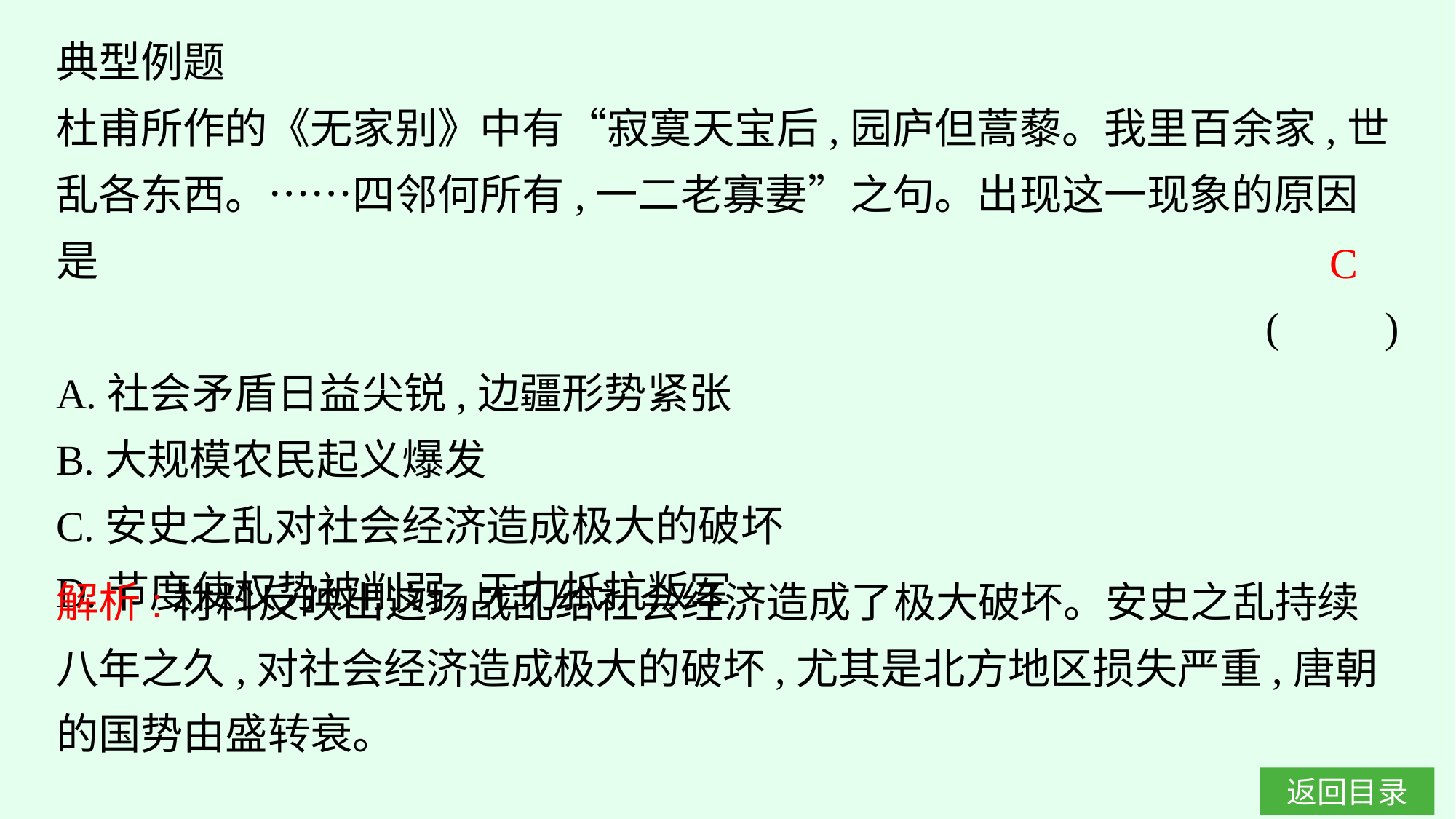

典型例题
杜甫所作的《无家别》中有“寂寞天宝后,园庐但蒿藜。我里百余家,世乱各东西。……四邻何所有,一二老寡妻”之句。出现这一现象的原因是
(　　)
A.社会矛盾日益尖锐,边疆形势紧张
B.大规模农民起义爆发
C.安史之乱对社会经济造成极大的破坏
D.节度使权势被削弱,无力抵抗叛军
C
解析:材料反映出这场战乱给社会经济造成了极大破坏。安史之乱持续八年之久,对社会经济造成极大的破坏,尤其是北方地区损失严重,唐朝的国势由盛转衰。